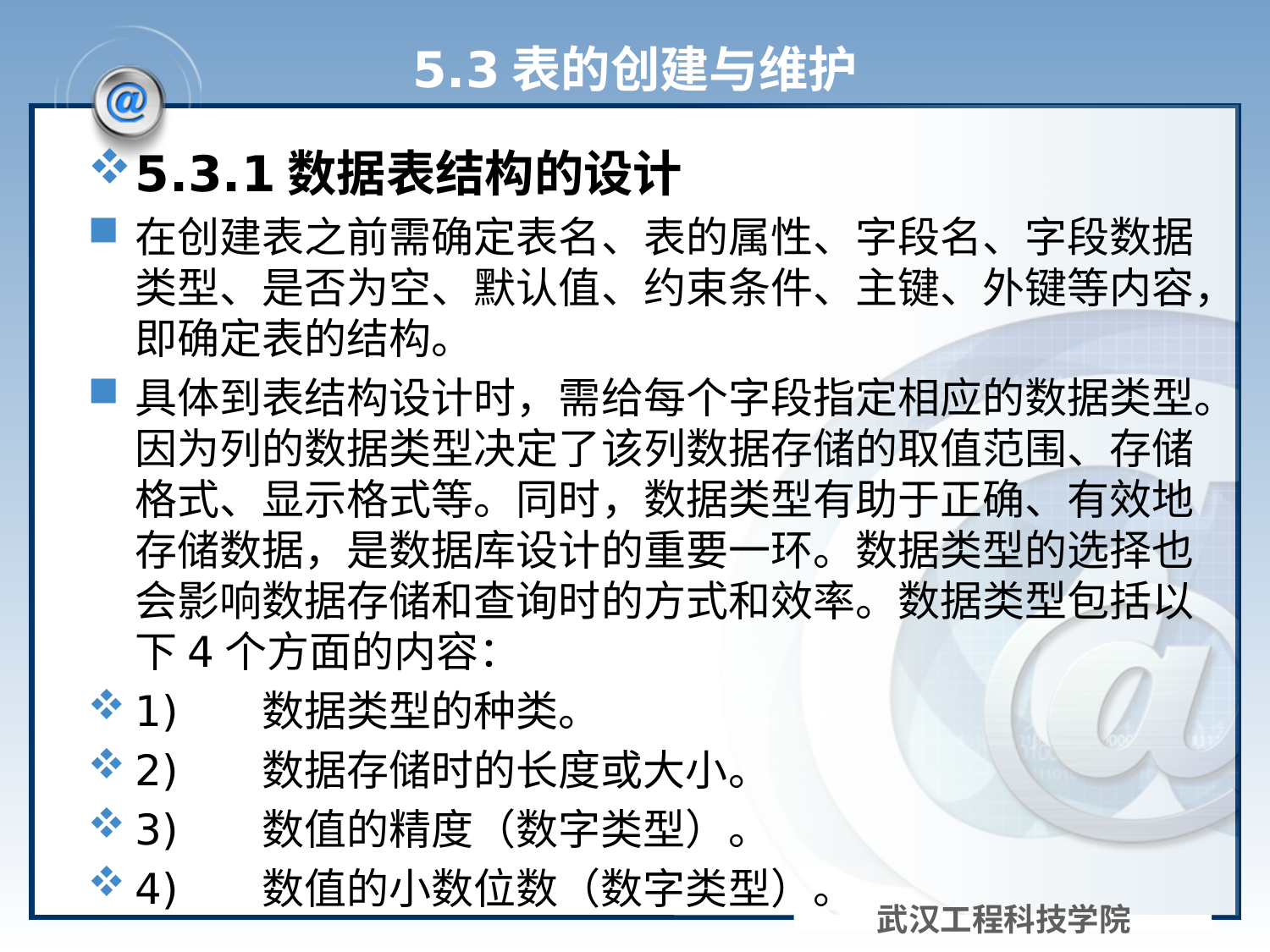

# 5.3表的创建与维护
5.3.1数据表结构的设计
在创建表之前需确定表名、表的属性、字段名、字段数据类型、是否为空、默认值、约束条件、主键、外键等内容，即确定表的结构。
具体到表结构设计时，需给每个字段指定相应的数据类型。因为列的数据类型决定了该列数据存储的取值范围、存储格式、显示格式等。同时，数据类型有助于正确、有效地存储数据，是数据库设计的重要一环。数据类型的选择也会影响数据存储和查询时的方式和效率。数据类型包括以下4个方面的内容：
1)	数据类型的种类。
2)	数据存储时的长度或大小。
3)	数值的精度（数字类型）。
4)	数值的小数位数（数字类型）。

武汉工程科技学院